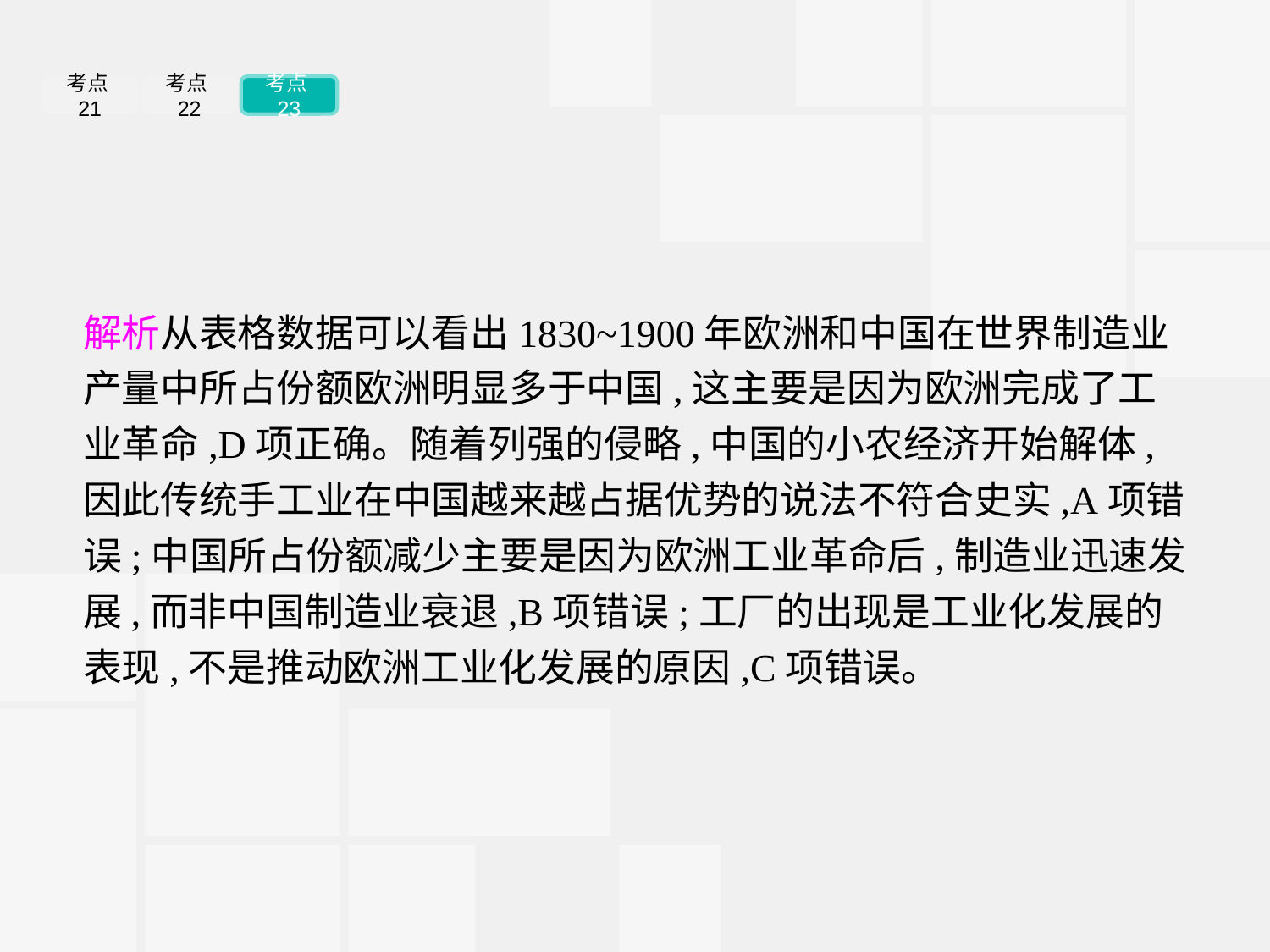

考点21
考点22
考点23
解析从表格数据可以看出1830~1900年欧洲和中国在世界制造业产量中所占份额欧洲明显多于中国,这主要是因为欧洲完成了工业革命,D项正确。随着列强的侵略,中国的小农经济开始解体,因此传统手工业在中国越来越占据优势的说法不符合史实,A项错误;中国所占份额减少主要是因为欧洲工业革命后,制造业迅速发展,而非中国制造业衰退,B项错误;工厂的出现是工业化发展的表现,不是推动欧洲工业化发展的原因,C项错误。